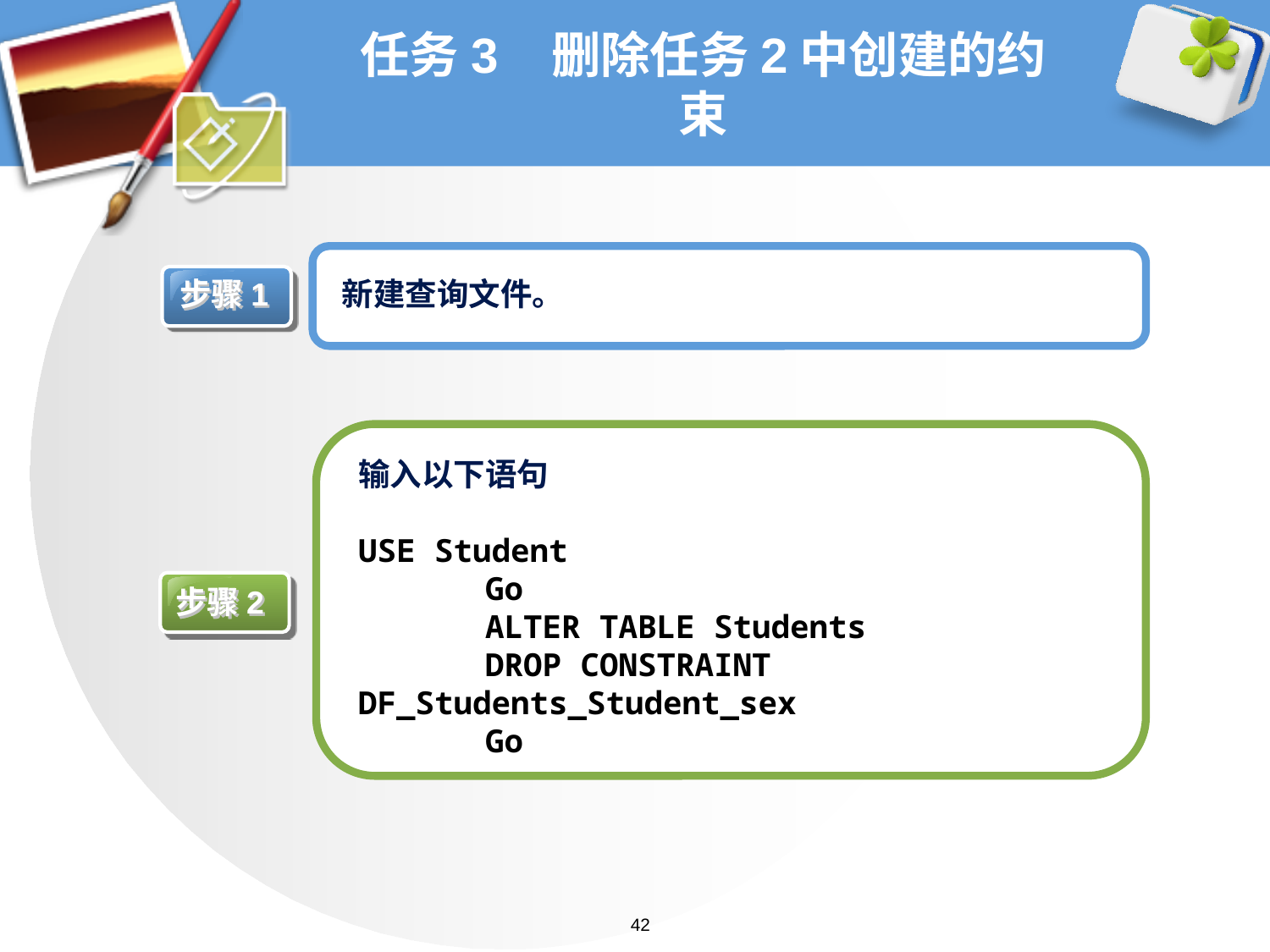

# 任务3   删除任务2中创建的约束

步骤1
新建查询文件。

输入以下语句

USE Student
	Go
	ALTER TABLE Students
	DROP CONSTRAINT DF_Students_Student_sex
	Go

步骤2
42